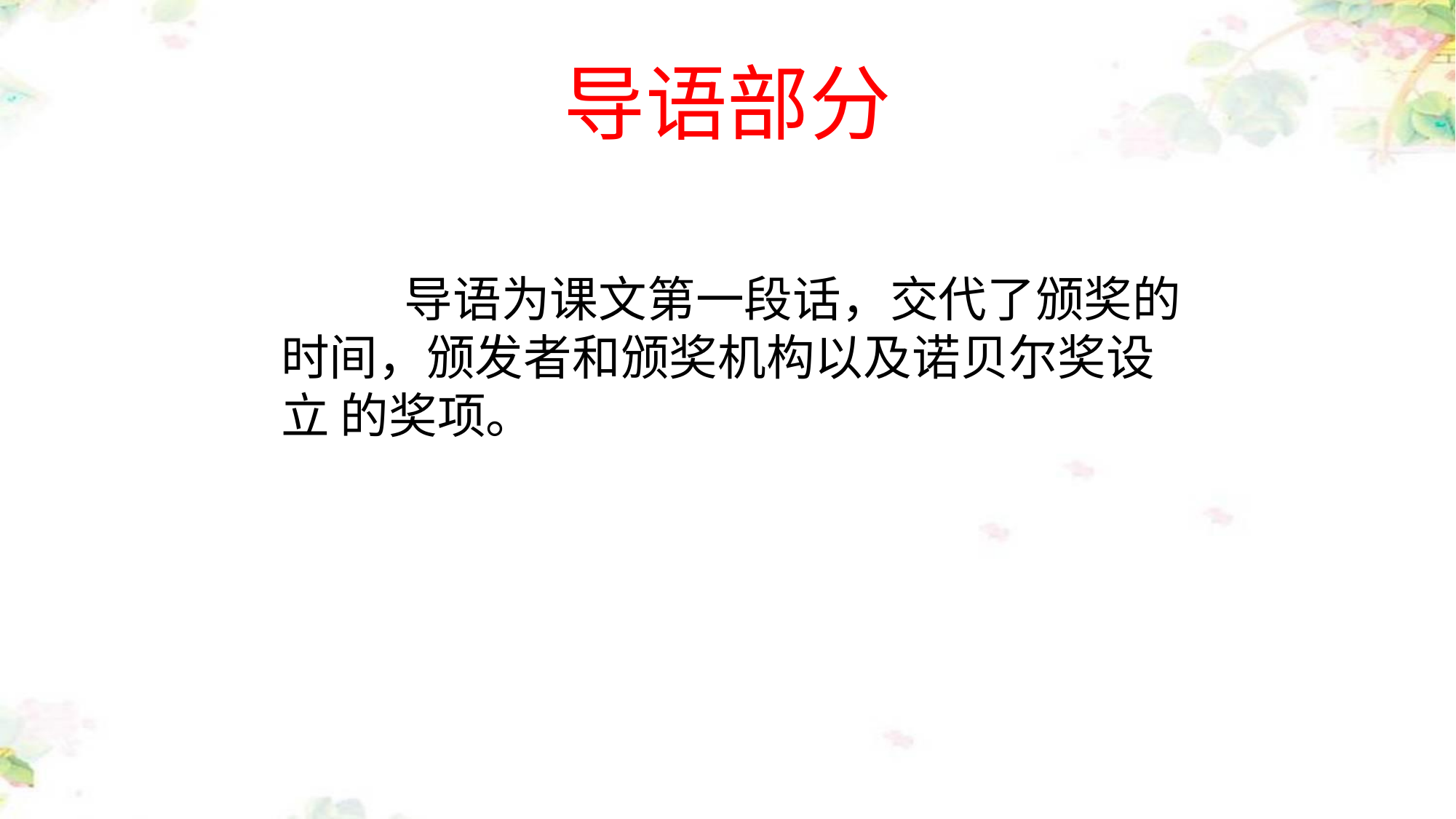

# 导语部分
              导语为课文第一段话，交代了颁奖的时间，颁发者和颁奖机构以及诺贝尔奖设立 的奖项。